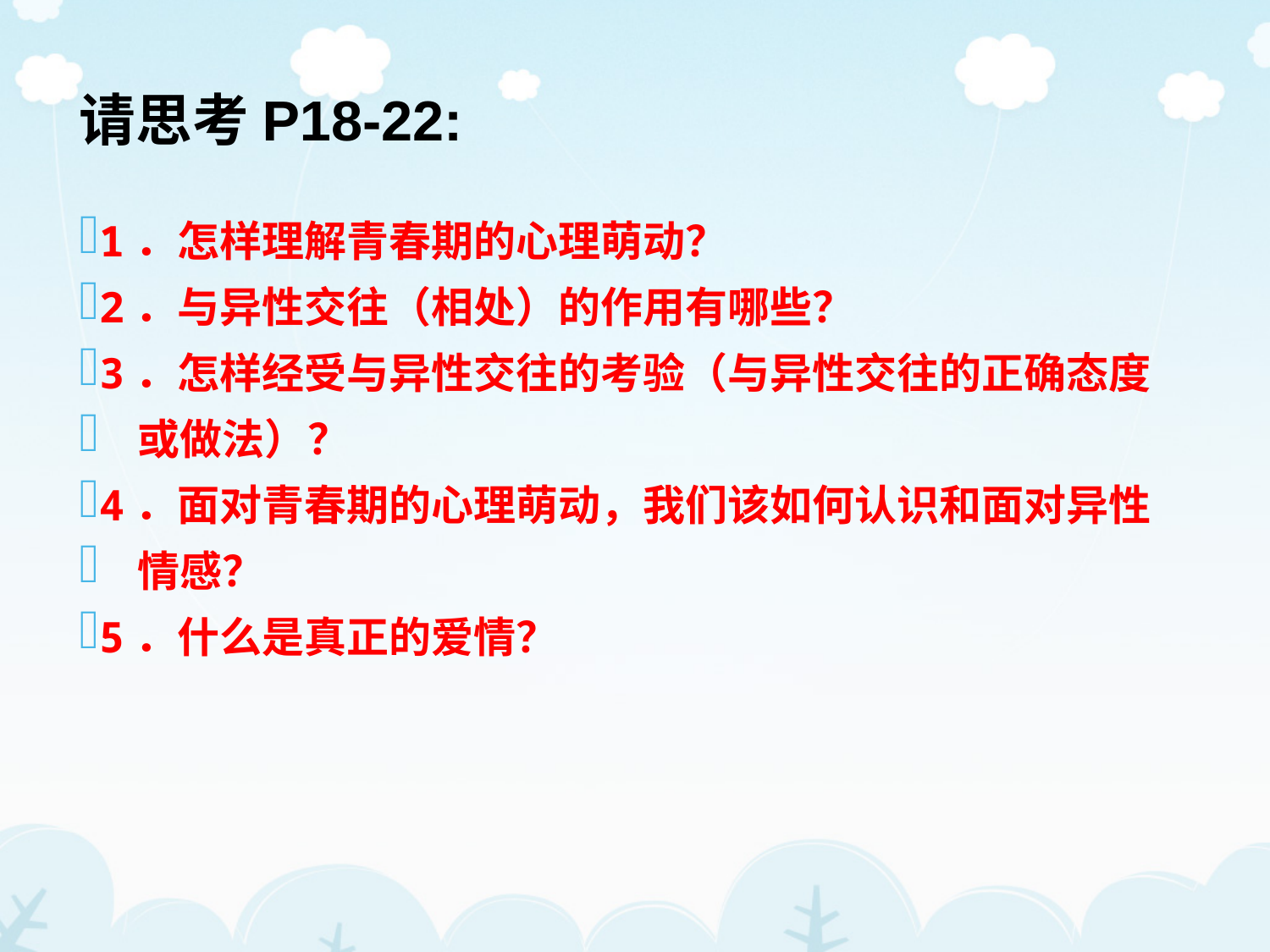

# 请思考P18-22:
1．怎样理解青春期的心理萌动？
2．与异性交往（相处）的作用有哪些？
3．怎样经受与异性交往的考验（与异性交往的正确态度
   或做法）？
4．面对青春期的心理萌动，我们该如何认识和面对异性
   情感？
5．什么是真正的爱情？